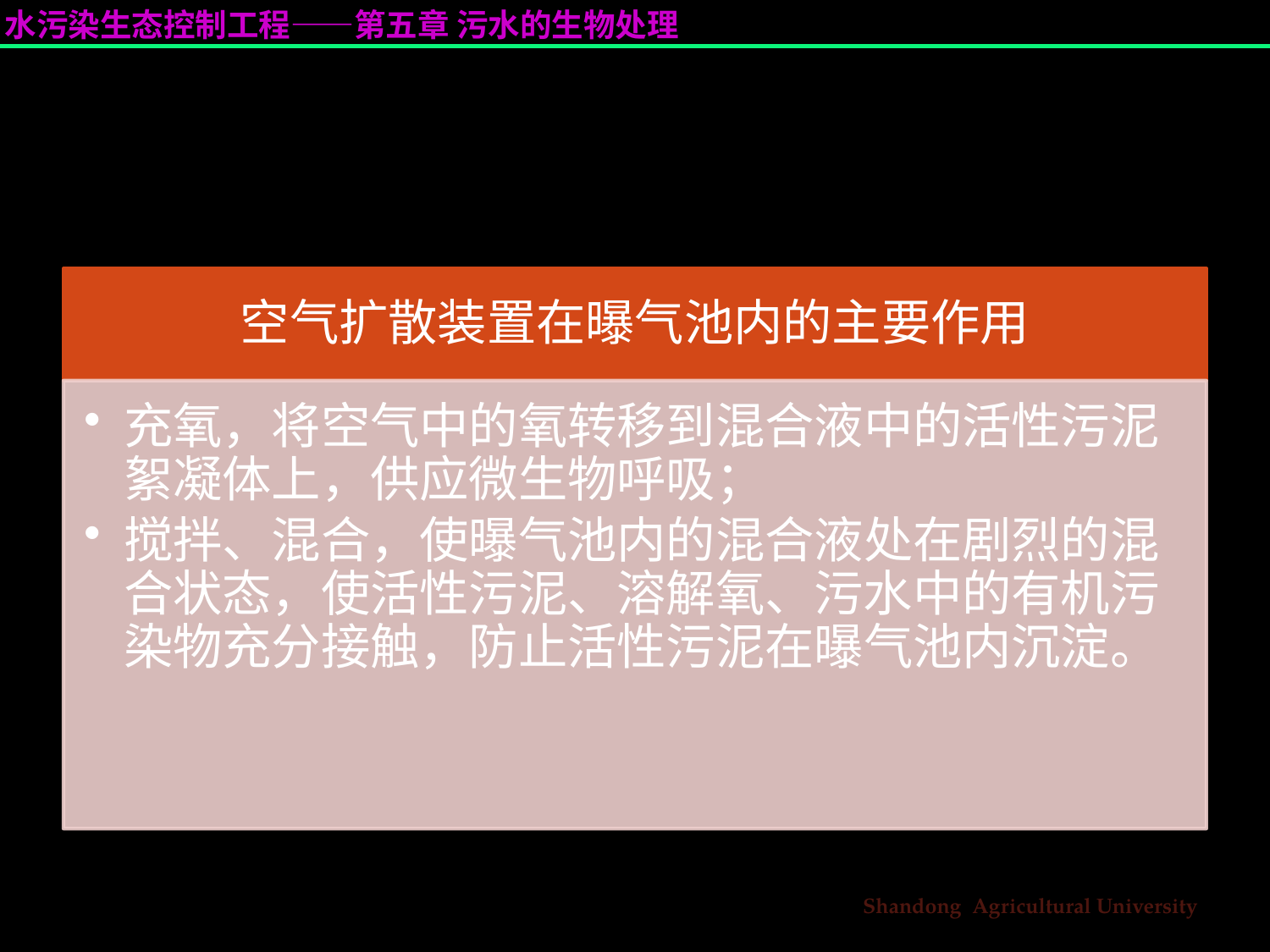

#
空气扩散装置在曝气池内的主要作用
充氧，将空气中的氧转移到混合液中的活性污泥絮凝体上，供应微生物呼吸；
搅拌、混合，使曝气池内的混合液处在剧烈的混合状态，使活性污泥、溶解氧、污水中的有机污染物充分接触，防止活性污泥在曝气池内沉淀。